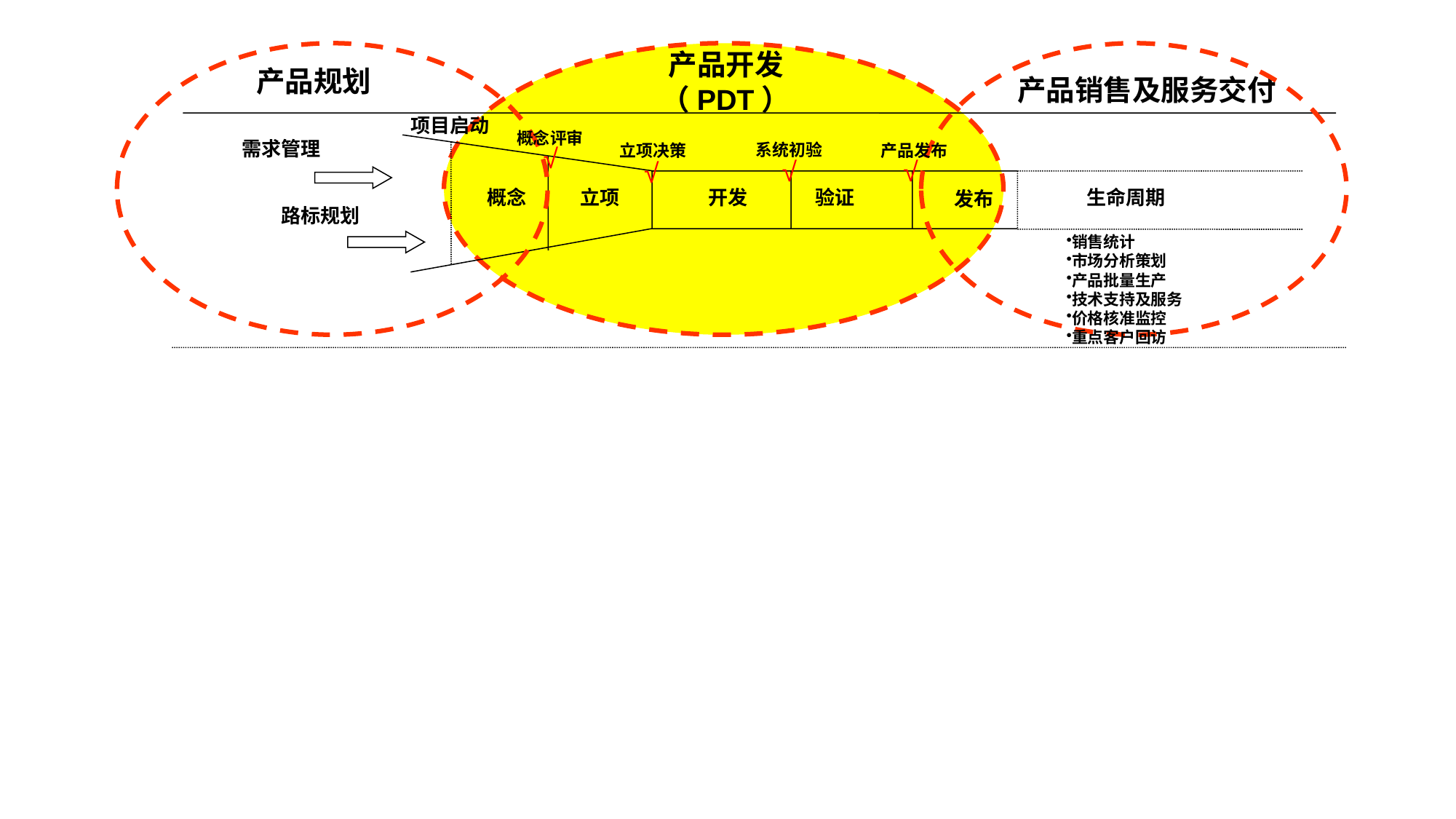

产品开发（PDT）
产品规划
产品销售及服务交付

项目启动

立项
概念
开发
验证
发布

概念评审
系统初验
立项决策
产品发布
√
需求管理
√
√
√

生命周期
路标规划

销售统计
市场分析策划
产品批量生产
技术支持及服务
价格核准监控
重点客户回访